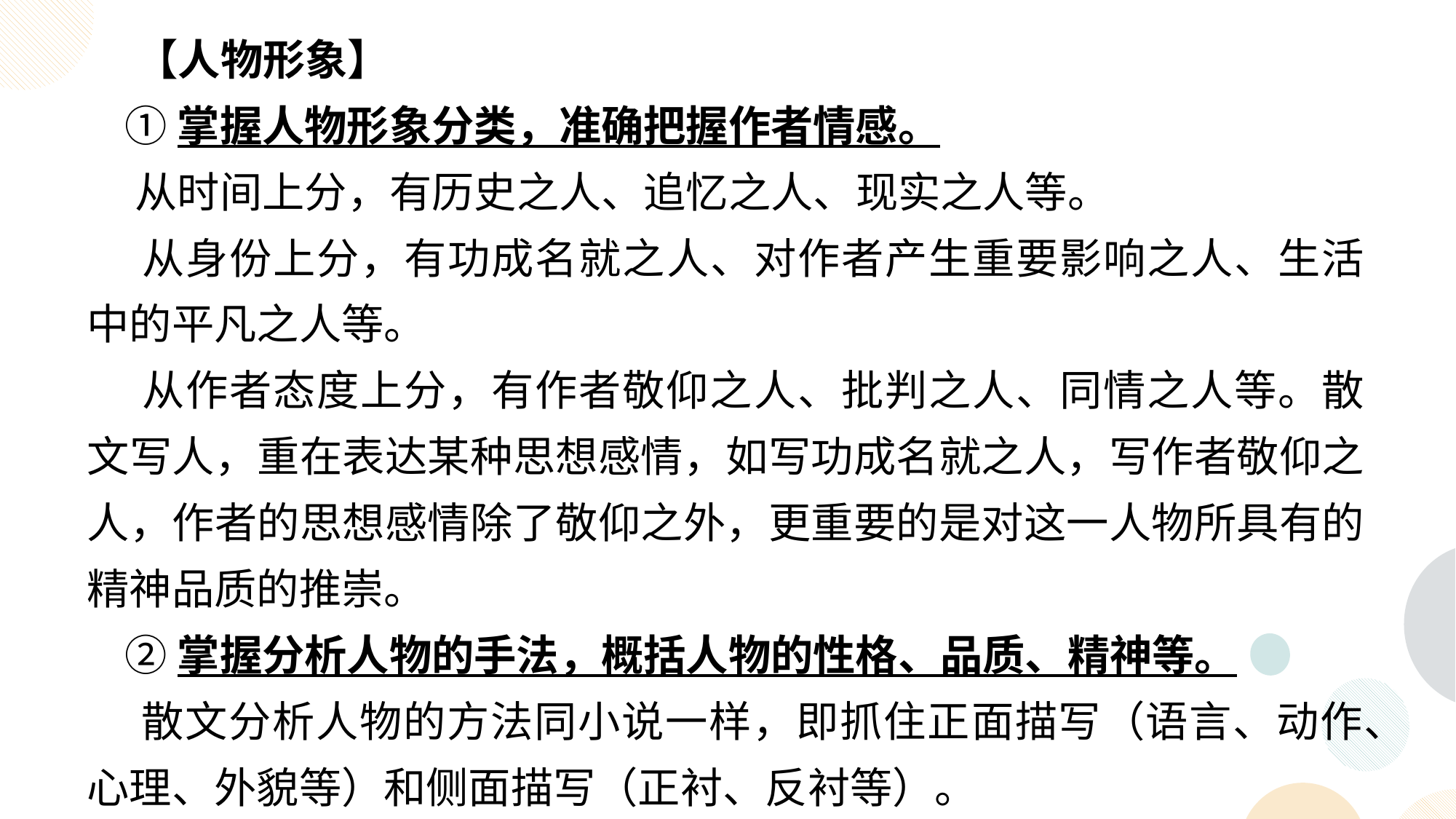

【人物形象】
    ①掌握人物形象分类，准确把握作者情感。
    从时间上分，有历史之人、追忆之人、现实之人等。
    从身份上分，有功成名就之人、对作者产生重要影响之人、生活中的平凡之人等。
    从作者态度上分，有作者敬仰之人、批判之人、同情之人等。散文写人，重在表达某种思想感情，如写功成名就之人，写作者敬仰之人，作者的思想感情除了敬仰之外，更重要的是对这一人物所具有的精神品质的推崇。
    ②掌握分析人物的手法，概括人物的性格、品质、精神等。
    散文分析人物的方法同小说一样，即抓住正面描写（语言、动作、心理、外貌等）和侧面描写（正衬、反衬等）。